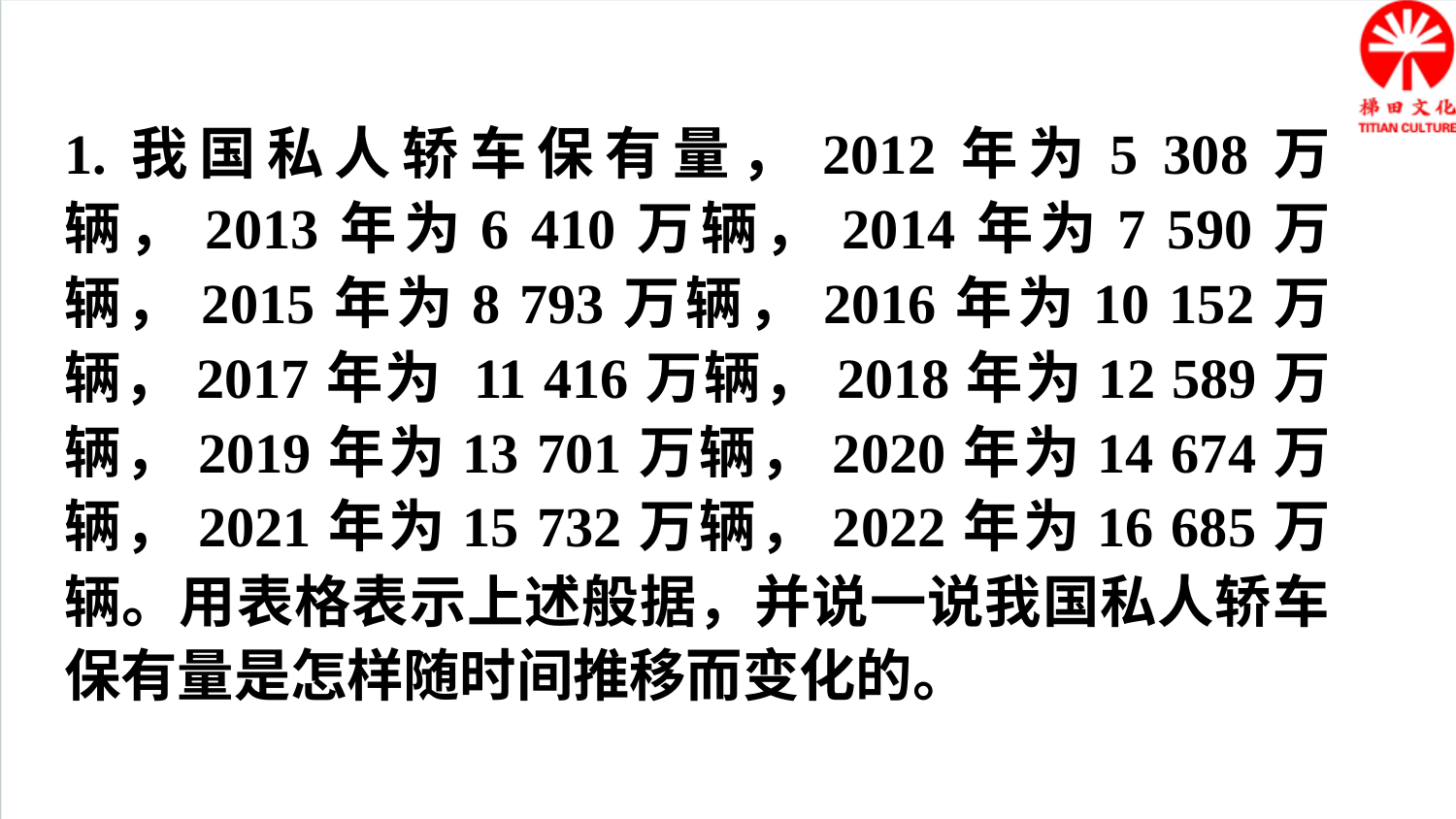

1.我国私人轿车保有量，2012年为5 308万辆，2013年为6 410万辆，2014年为7 590万辆，2015年为8 793万辆，2016年为10 152万辆，2017年为 11 416万辆，2018年为12 589万辆，2019年为13 701万辆，2020年为14 674万辆，2021年为15 732万辆，2022年为16 685万辆。用表格表示上述般据，并说一说我国私人轿车保有量是怎样随时间推移而变化的。